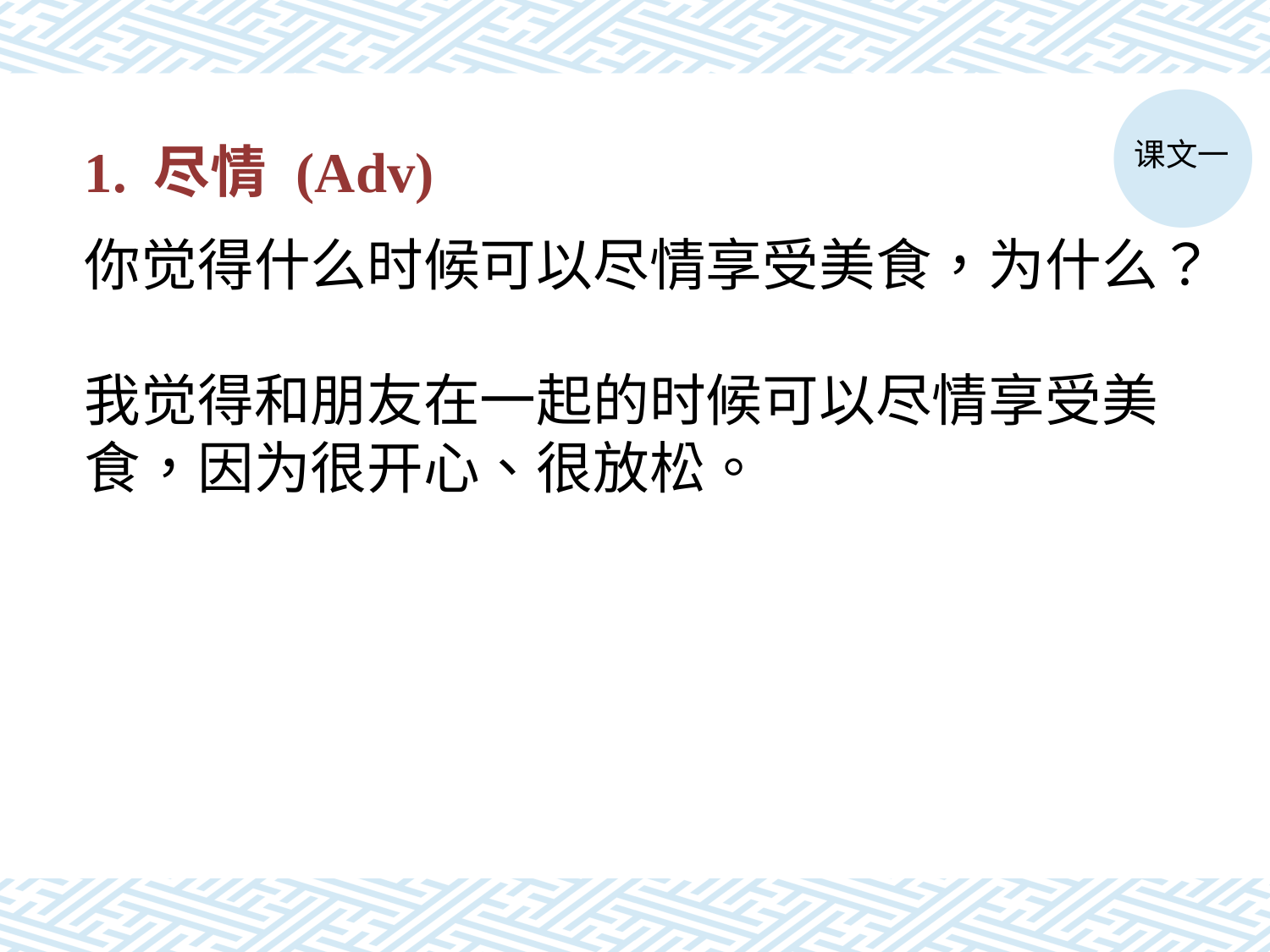

# 1. 尽情 (Adv)
课文一
你觉得什么时候可以尽情享受美食，为什么？

我觉得和朋友在一起的时候可以尽情享受美食，因为很开心、很放松。